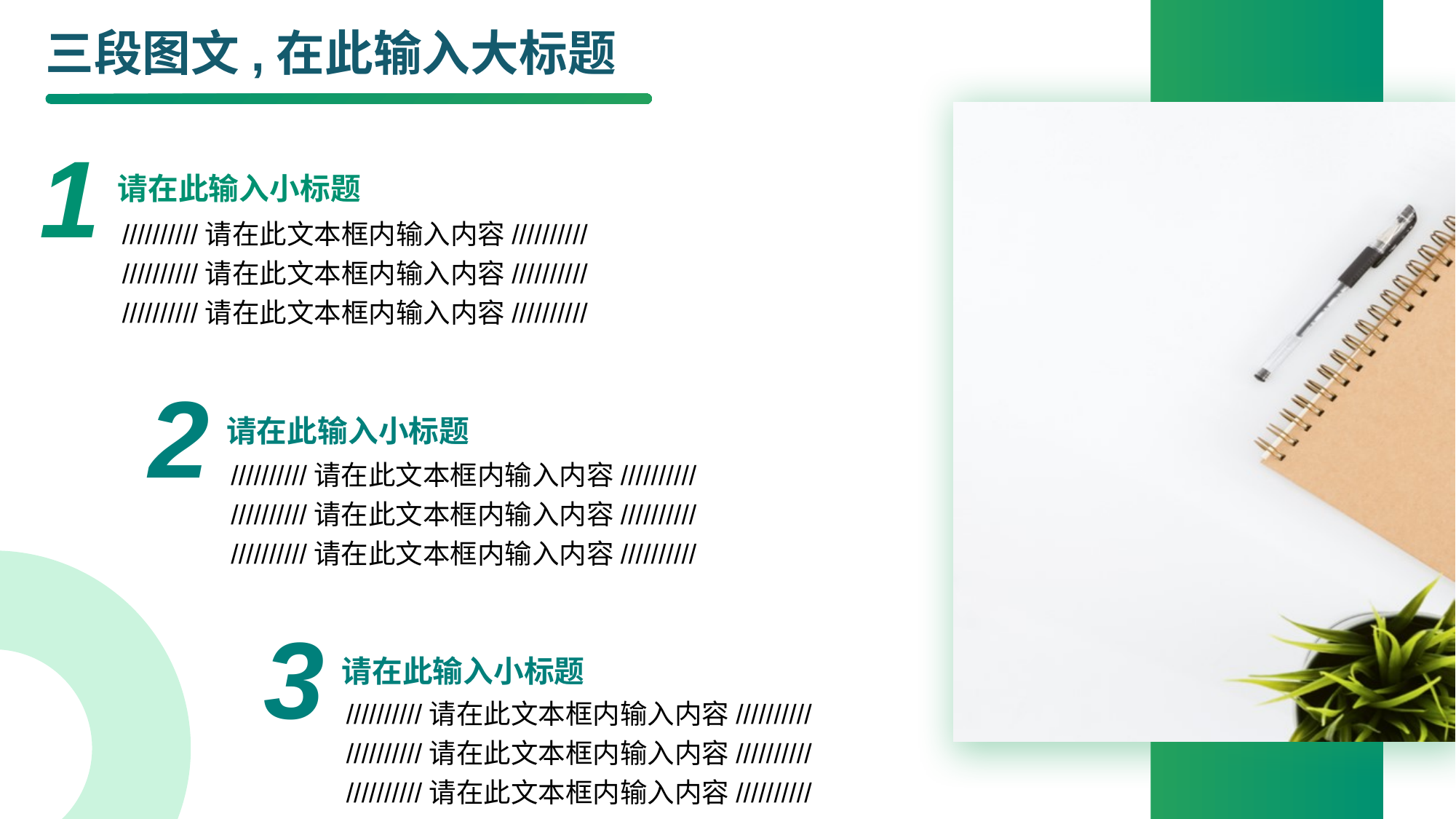

# 三段图文,在此输入大标题
1
请在此输入小标题
//////////请在此文本框内输入内容//////////
//////////请在此文本框内输入内容//////////
//////////请在此文本框内输入内容//////////

2
请在此输入小标题
//////////请在此文本框内输入内容//////////
//////////请在此文本框内输入内容//////////
//////////请在此文本框内输入内容//////////

3
请在此输入小标题
//////////请在此文本框内输入内容//////////
//////////请在此文本框内输入内容//////////
//////////请在此文本框内输入内容//////////